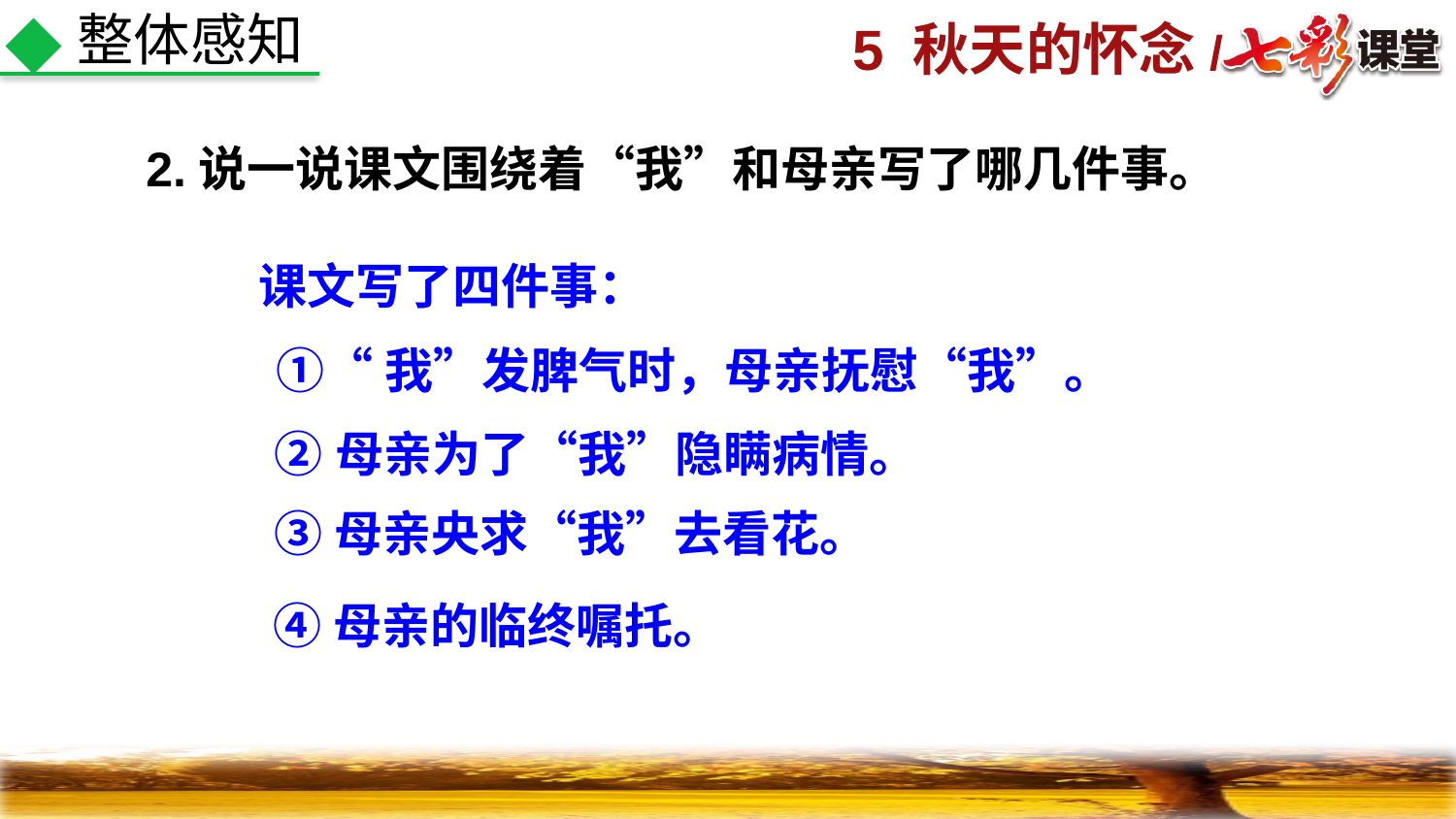

整体感知

2.说一说课文围绕着“我”和母亲写了哪几件事。
课文写了四件事：
①“我”发脾气时，母亲抚慰“我”。
②母亲为了“我”隐瞒病情。
③母亲央求“我”去看花。
④母亲的临终嘱托。